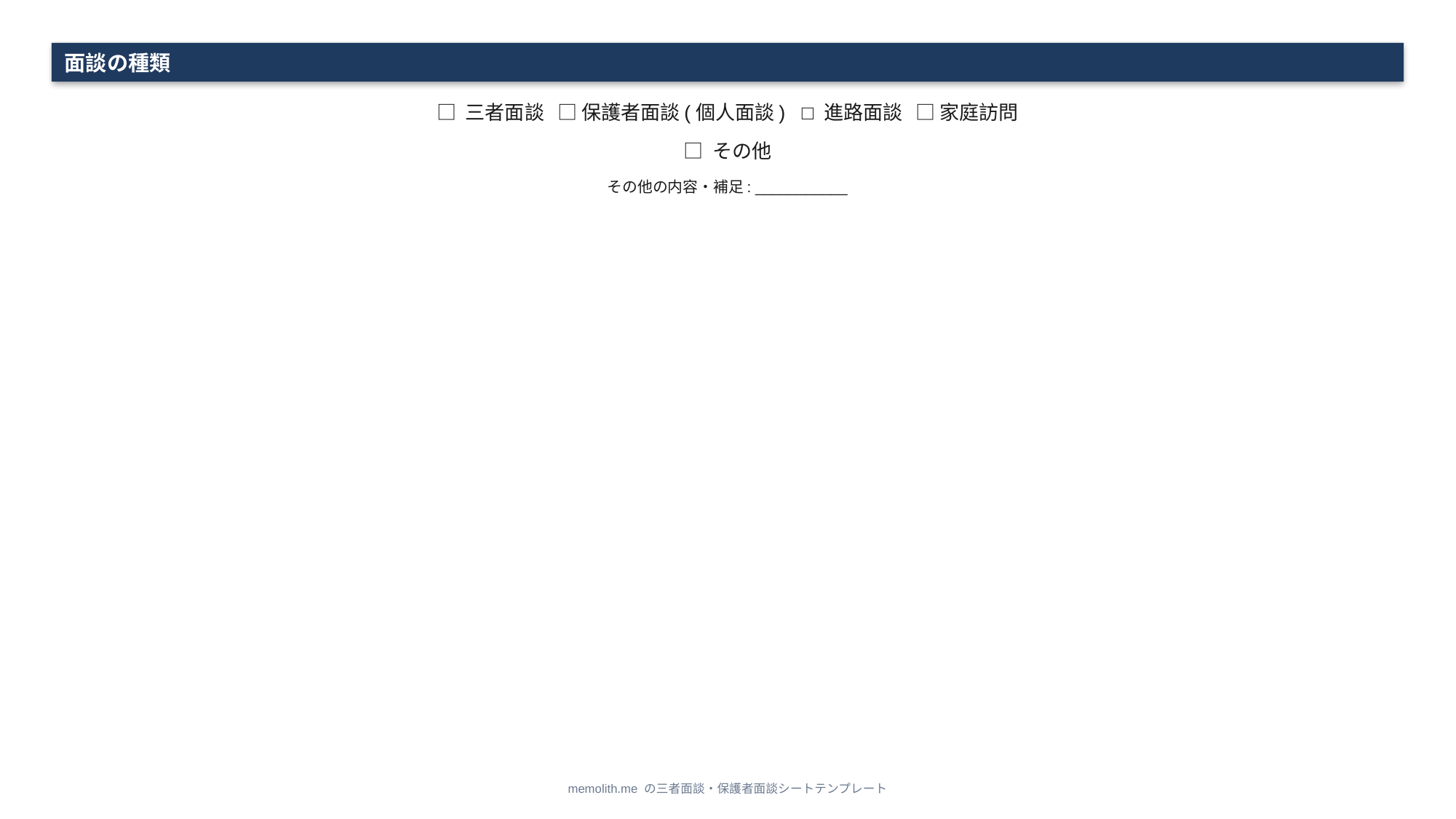

面談の種類
□ 三者面談   □ 保護者面談(個人面談)   □ 進路面談   □ 家庭訪問
□ その他
その他の内容・補足: ___________
memolith.me の三者面談・保護者面談シートテンプレート